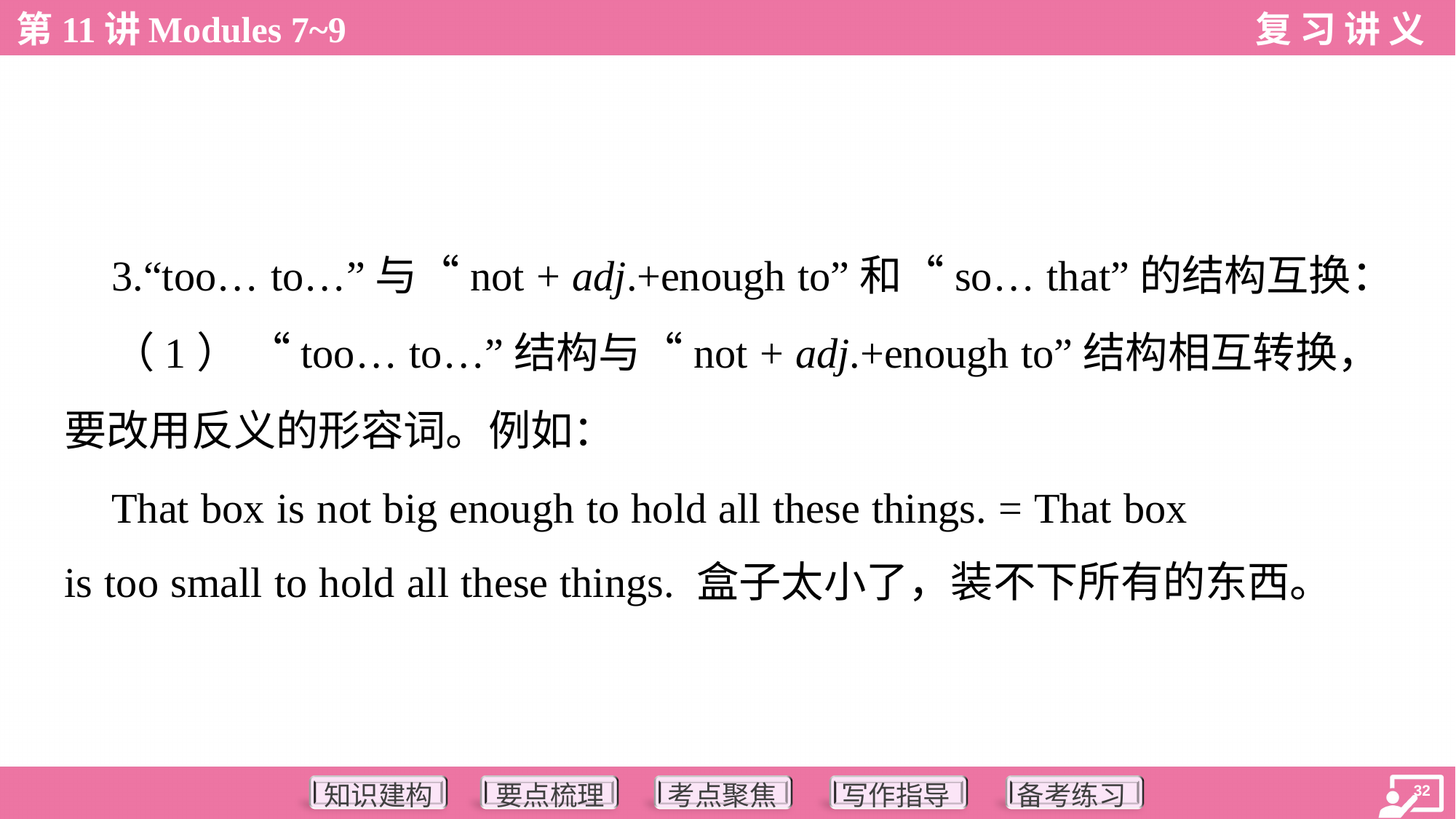

3.“too… to…”与“not + adj.+enough to”和“so… that”的结构互换：
    （1） “too… to…”结构与“not + adj.+enough to”结构相互转换，
要改用反义的形容词。例如：
    That box is not big enough to hold all these things. = That box
is too small to hold all these things. 盒子太小了，装不下所有的东西。